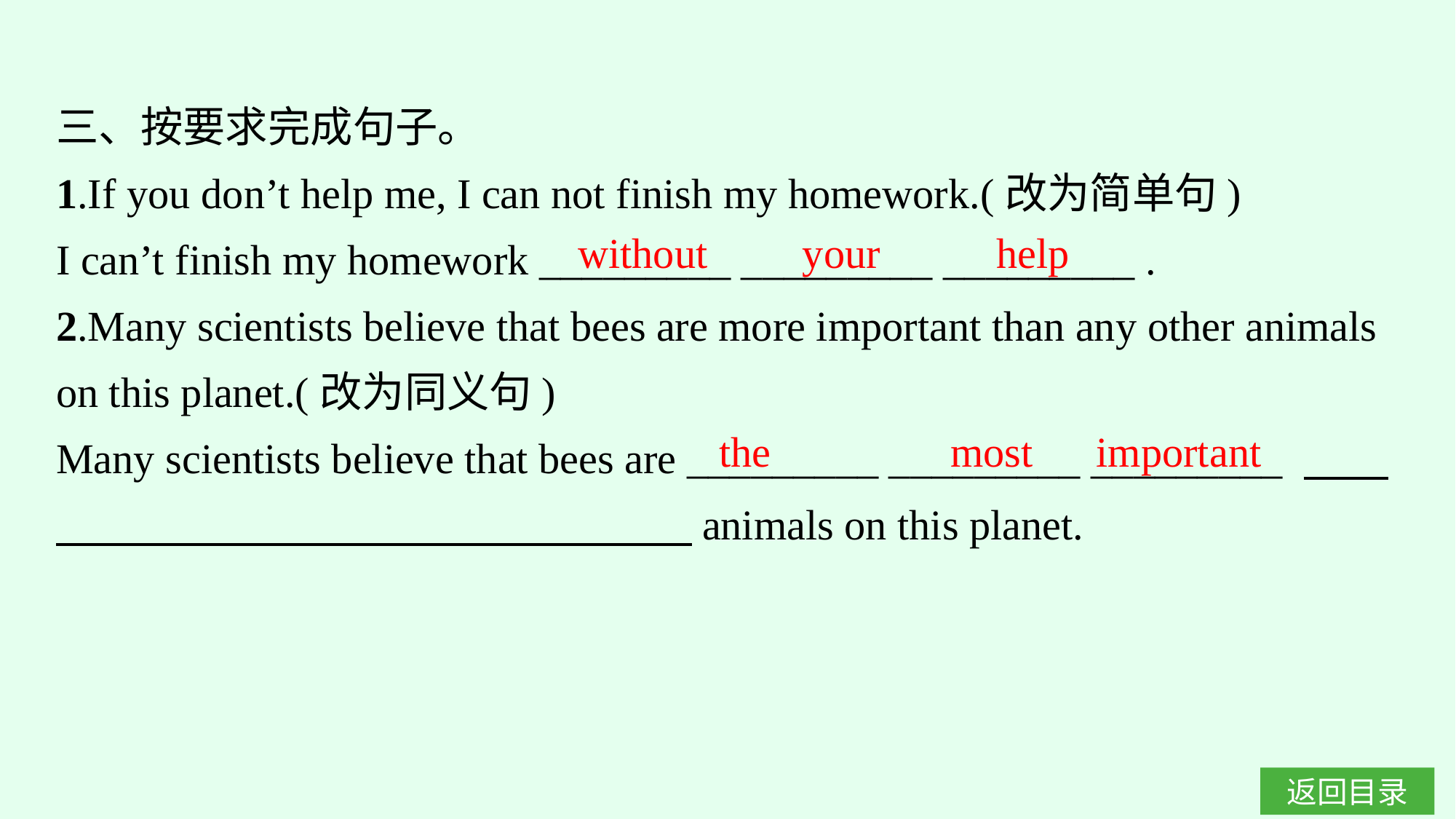

三、按要求完成句子。
1.If you don’t help me, I can not finish my homework.(改为简单句)
I can’t finish my homework _________ _________ _________ .
2.Many scientists believe that bees are more important than any other animals on this planet.(改为同义句)
Many scientists believe that bees are _________ _________ _________ 　　　　　　　　　　　　　　　　　animals on this planet.
without         your           help
the                 most      important